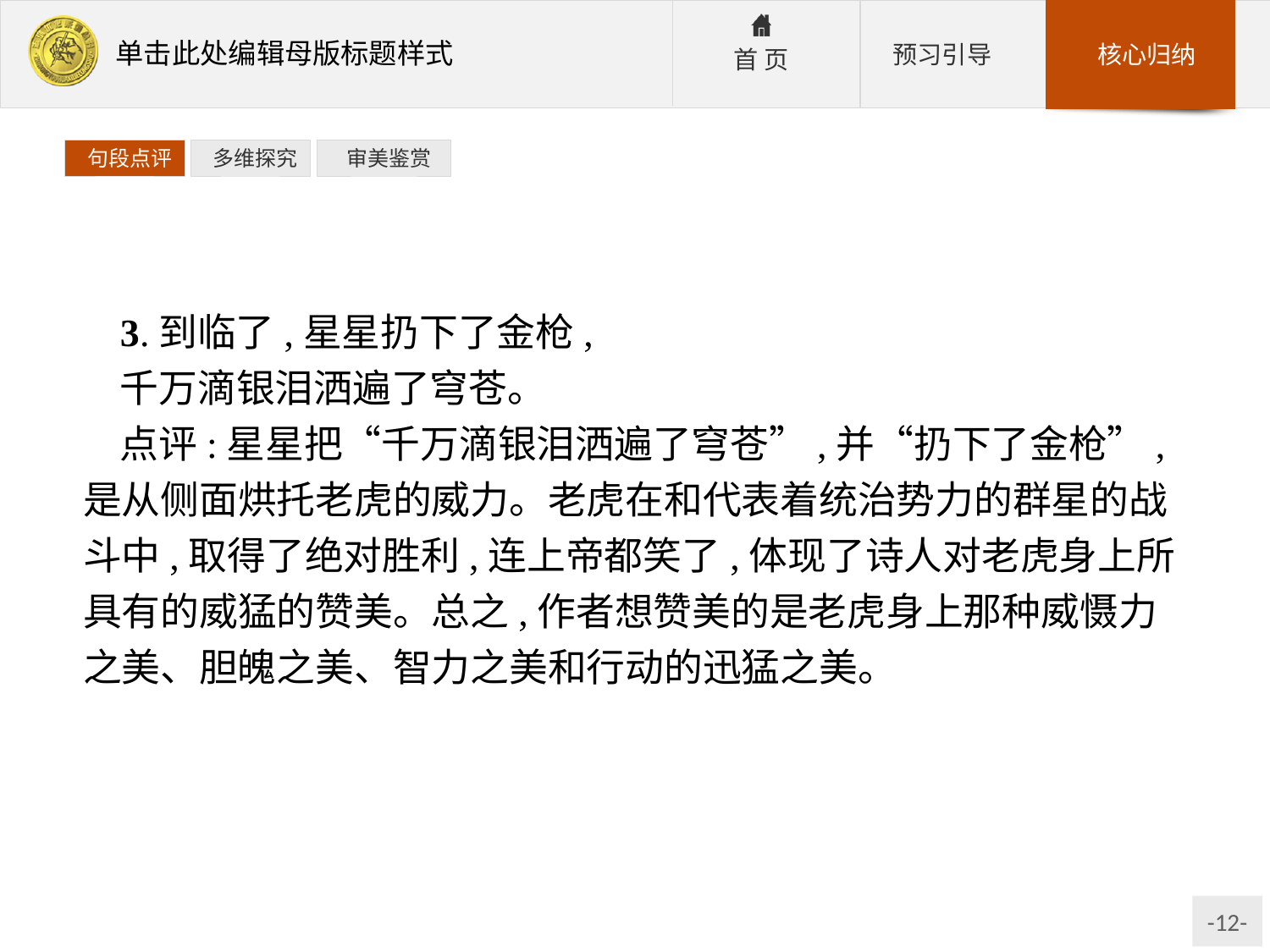

句段点评
 多维探究
 审美鉴赏
3.到临了,星星扔下了金枪,
千万滴银泪洒遍了穹苍。
点评:星星把“千万滴银泪洒遍了穹苍”,并“扔下了金枪”,是从侧面烘托老虎的威力。老虎在和代表着统治势力的群星的战斗中,取得了绝对胜利,连上帝都笑了,体现了诗人对老虎身上所具有的威猛的赞美。总之,作者想赞美的是老虎身上那种威慑力之美、胆魄之美、智力之美和行动的迅猛之美。